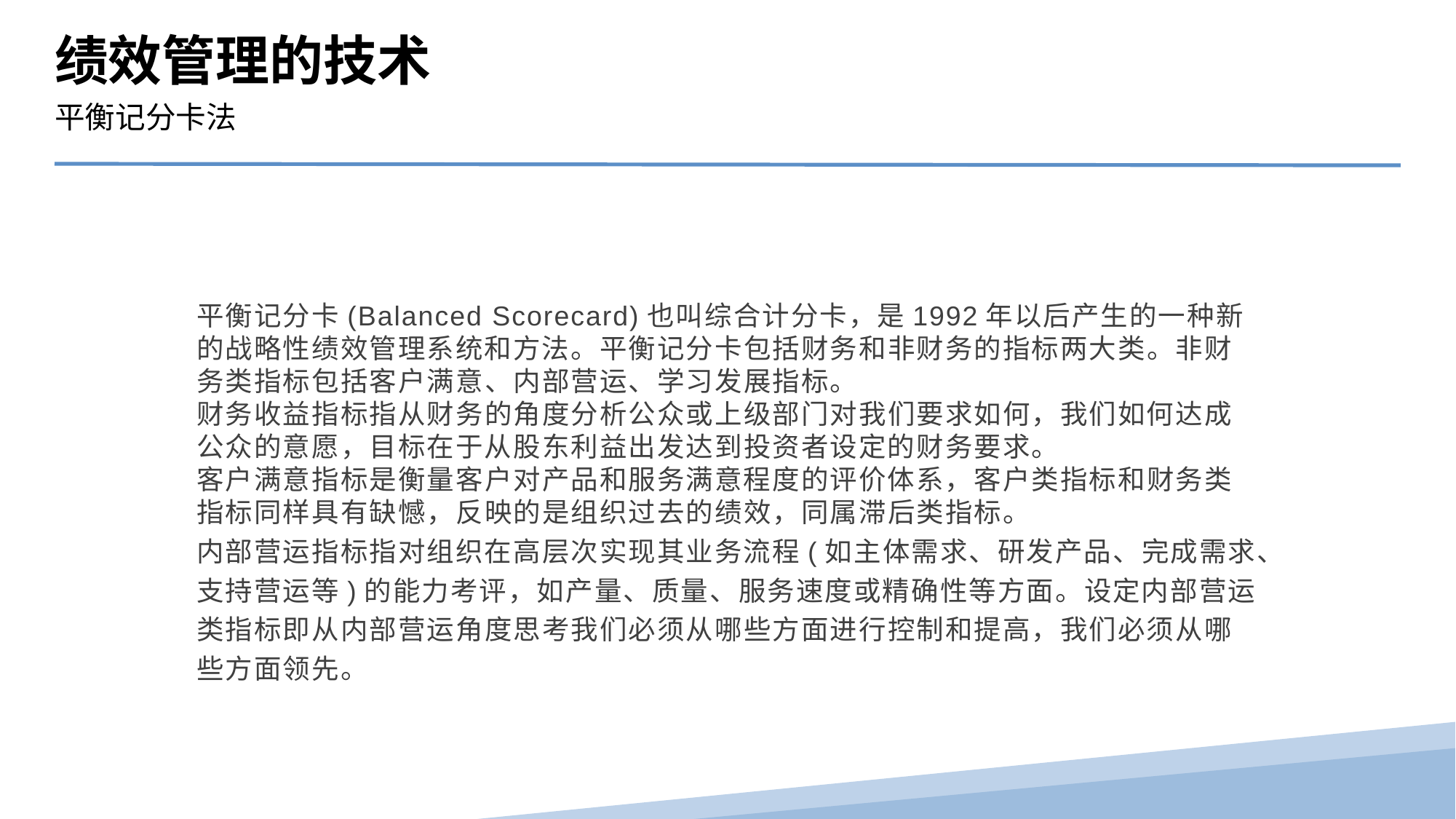

绩效管理的技术
平衡记分卡法
平衡记分卡(Balanced Scorecard)也叫综合计分卡，是1992年以后产生的一种新的战略性绩效管理系统和方法。平衡记分卡包括财务和非财务的指标两大类。非财务类指标包括客户满意、内部营运、学习发展指标。
财务收益指标指从财务的角度分析公众或上级部门对我们要求如何，我们如何达成公众的意愿，目标在于从股东利益出发达到投资者设定的财务要求。
客户满意指标是衡量客户对产品和服务满意程度的评价体系，客户类指标和财务类指标同样具有缺憾，反映的是组织过去的绩效，同属滞后类指标。
内部营运指标指对组织在高层次实现其业务流程(如主体需求、研发产品、完成需求、支持营运等)的能力考评，如产量、质量、服务速度或精确性等方面。设定内部营运类指标即从内部营运角度思考我们必须从哪些方面进行控制和提高，我们必须从哪些方面领先。